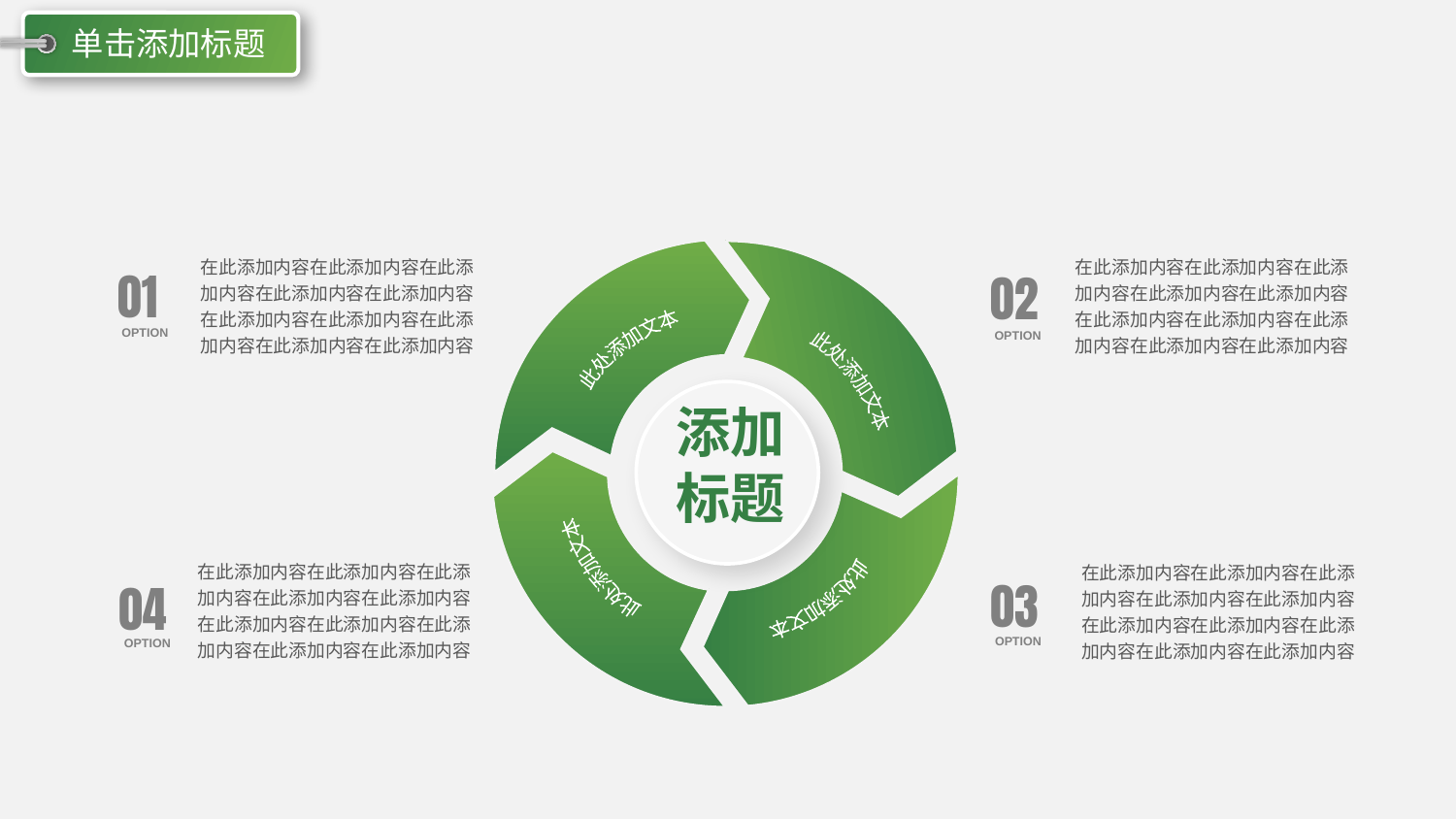

单击添加标题

在此添加内容在此添加内容在此添加内容在此添加内容在此添加内容在此添加内容在此添加内容在此添加内容在此添加内容在此添加内容

02
OPTION
在此添加内容在此添加内容在此添加内容在此添加内容在此添加内容在此添加内容在此添加内容在此添加内容在此添加内容在此添加内容

01
OPTION
此处添加文本
此处添加文本
此处添加文本
此处添加文本

添加标题

在此添加内容在此添加内容在此添加内容在此添加内容在此添加内容在此添加内容在此添加内容在此添加内容在此添加内容在此添加内容

04
OPTION
在此添加内容在此添加内容在此添加内容在此添加内容在此添加内容在此添加内容在此添加内容在此添加内容在此添加内容在此添加内容

03
OPTION